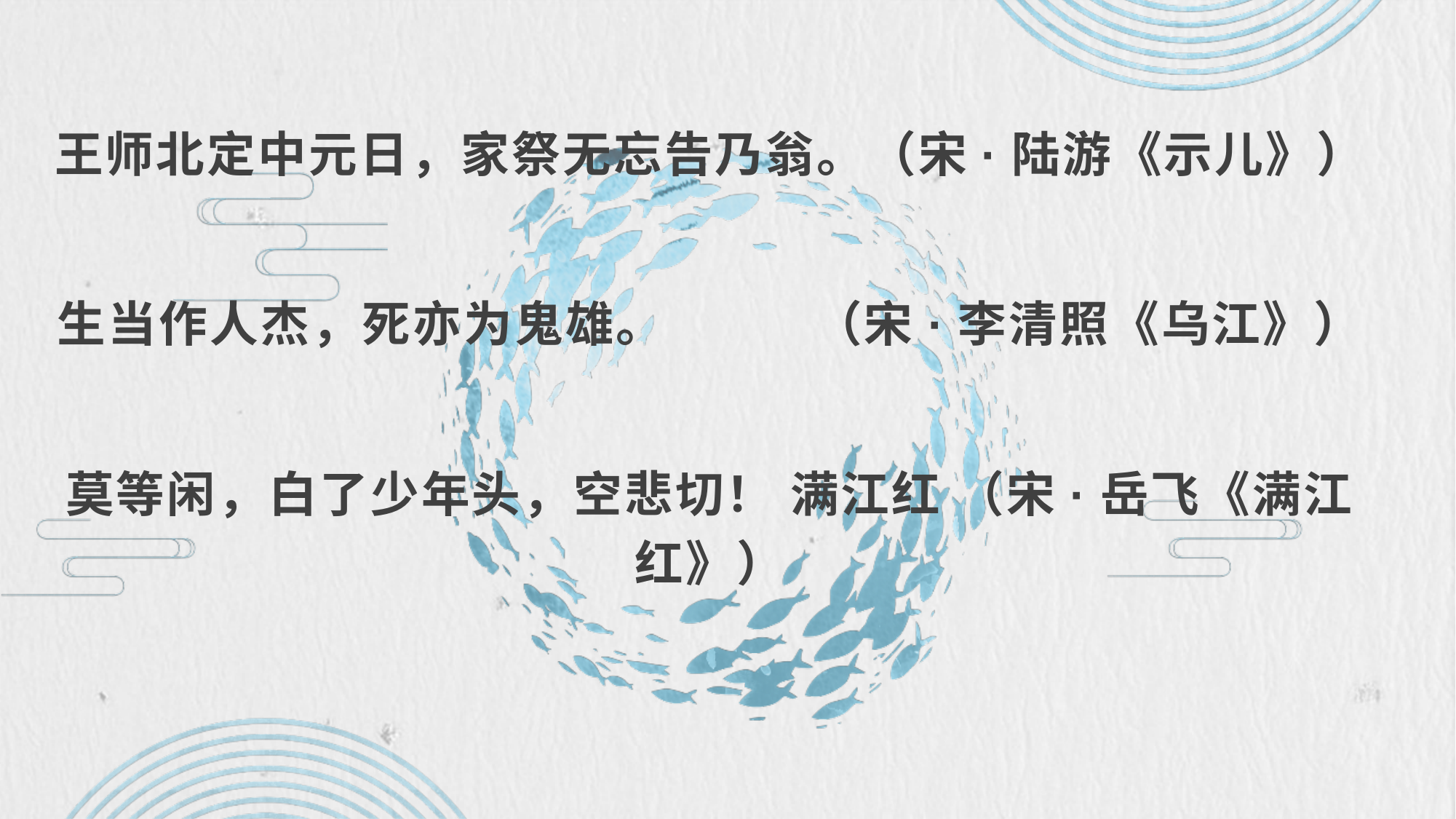

王师北定中元日，家祭无忘告乃翁。（宋·陆游《示儿》）

生当作人杰，死亦为鬼雄。           （宋·李清照《乌江》）

莫等闲，白了少年头，空悲切！ 满江红 （宋·岳飞《满江红》）